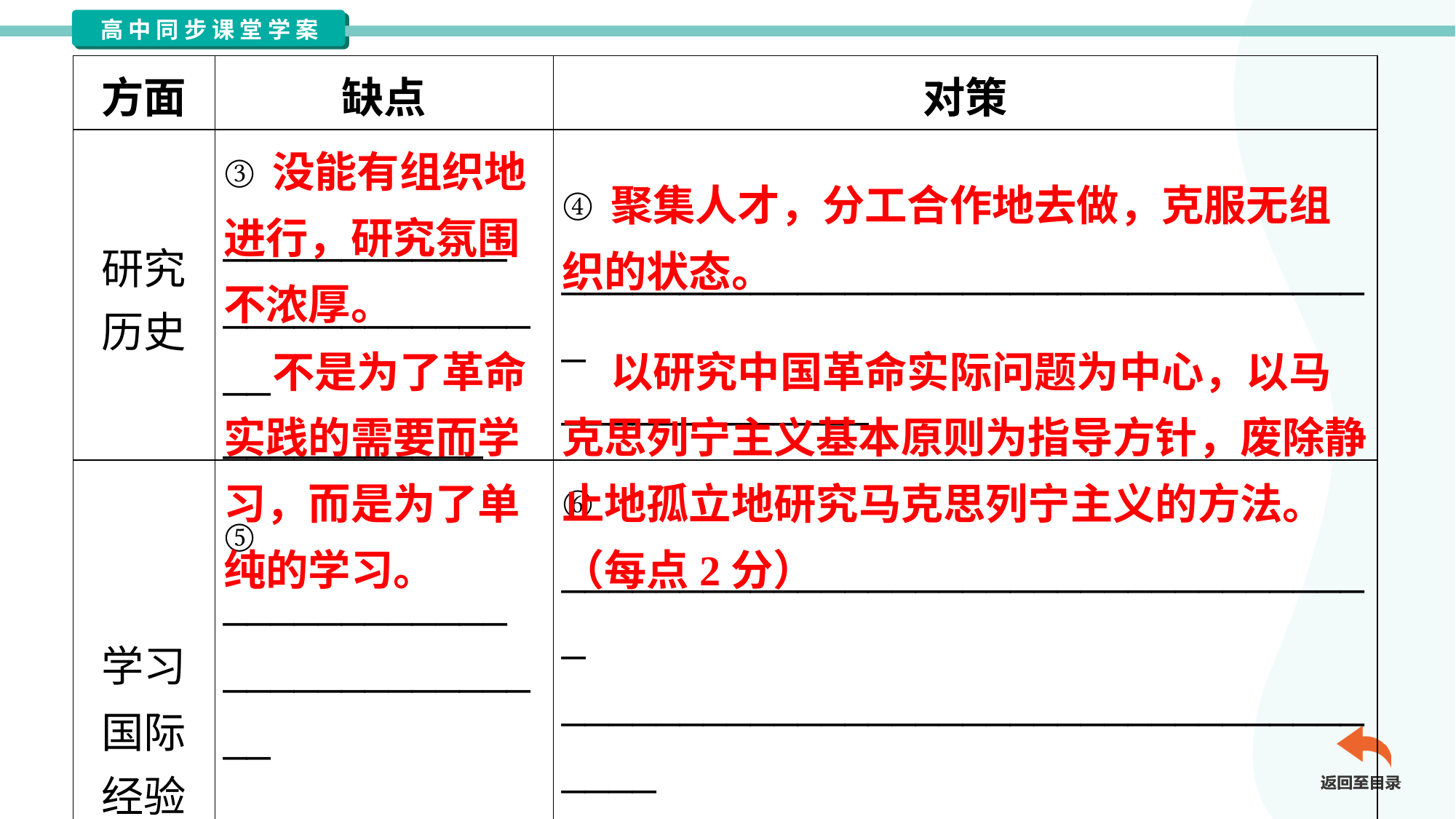

| 方面 | 缺点 | 对策 |
| --- | --- | --- |
| 研究 历史 | ③ \_\_\_\_\_\_\_\_\_\_\_\_ \_\_\_\_\_\_\_\_\_\_\_\_\_\_\_ \_\_\_\_\_\_\_\_\_\_\_ | ④ \_\_\_\_\_\_\_\_\_\_\_\_\_\_\_\_\_\_\_\_\_\_\_\_\_\_\_\_\_\_\_\_\_\_\_ \_\_\_\_\_\_\_\_\_\_\_\_\_ |
| 学习 国际 经验 | ⑤ \_\_\_\_\_\_\_\_\_\_\_\_ \_\_\_\_\_\_\_\_\_\_\_\_\_\_\_ \_\_\_\_\_\_\_\_\_\_\_\_\_\_\_ \_\_\_\_\_\_\_\_\_\_\_\_\_ | ⑥ \_\_\_\_\_\_\_\_\_\_\_\_\_\_\_\_\_\_\_\_\_\_\_\_\_\_\_\_\_\_\_\_\_\_\_ \_\_\_\_\_\_\_\_\_\_\_\_\_\_\_\_\_\_\_\_\_\_\_\_\_\_\_\_\_\_\_\_\_\_\_\_\_\_ \_\_\_\_\_\_\_\_\_\_\_\_\_\_\_\_\_\_\_\_\_\_\_\_\_\_\_\_\_\_\_\_\_\_\_\_\_\_ \_\_\_\_\_\_\_\_\_\_\_\_\_\_\_\_ |
    没能有组织地进行，研究氛围不浓厚。
    聚集人才，分工合作地去做，克服无组织的状态。
    不是为了革命实践的需要而学习，而是为了单纯的学习。
    以研究中国革命实际问题为中心，以马克思列宁主义基本原则为指导方针，废除静止地孤立地研究马克思列宁主义的方法。（每点2分）